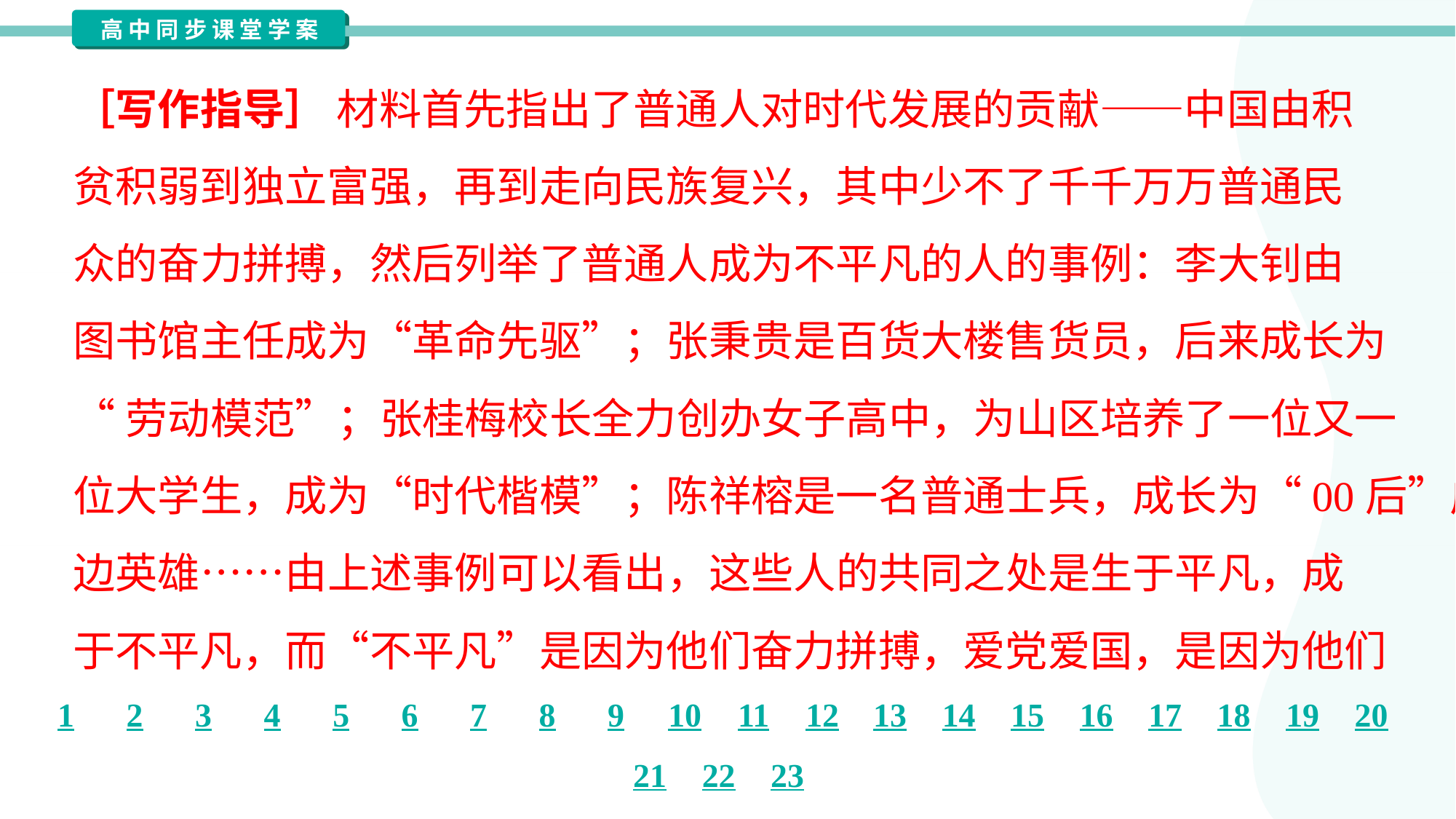

［写作指导］ 材料首先指出了普通人对时代发展的贡献——中国由积
贫积弱到独立富强，再到走向民族复兴，其中少不了千千万万普通民
众的奋力拼搏，然后列举了普通人成为不平凡的人的事例：李大钊由
图书馆主任成为“革命先驱”；张秉贵是百货大楼售货员，后来成长为
“劳动模范”；张桂梅校长全力创办女子高中，为山区培养了一位又一
位大学生，成为“时代楷模”；陈祥榕是一名普通士兵，成长为“00后”戍
边英雄……由上述事例可以看出，这些人的共同之处是生于平凡，成
于不平凡，而“不平凡”是因为他们奋力拼搏，爱党爱国，是因为他们